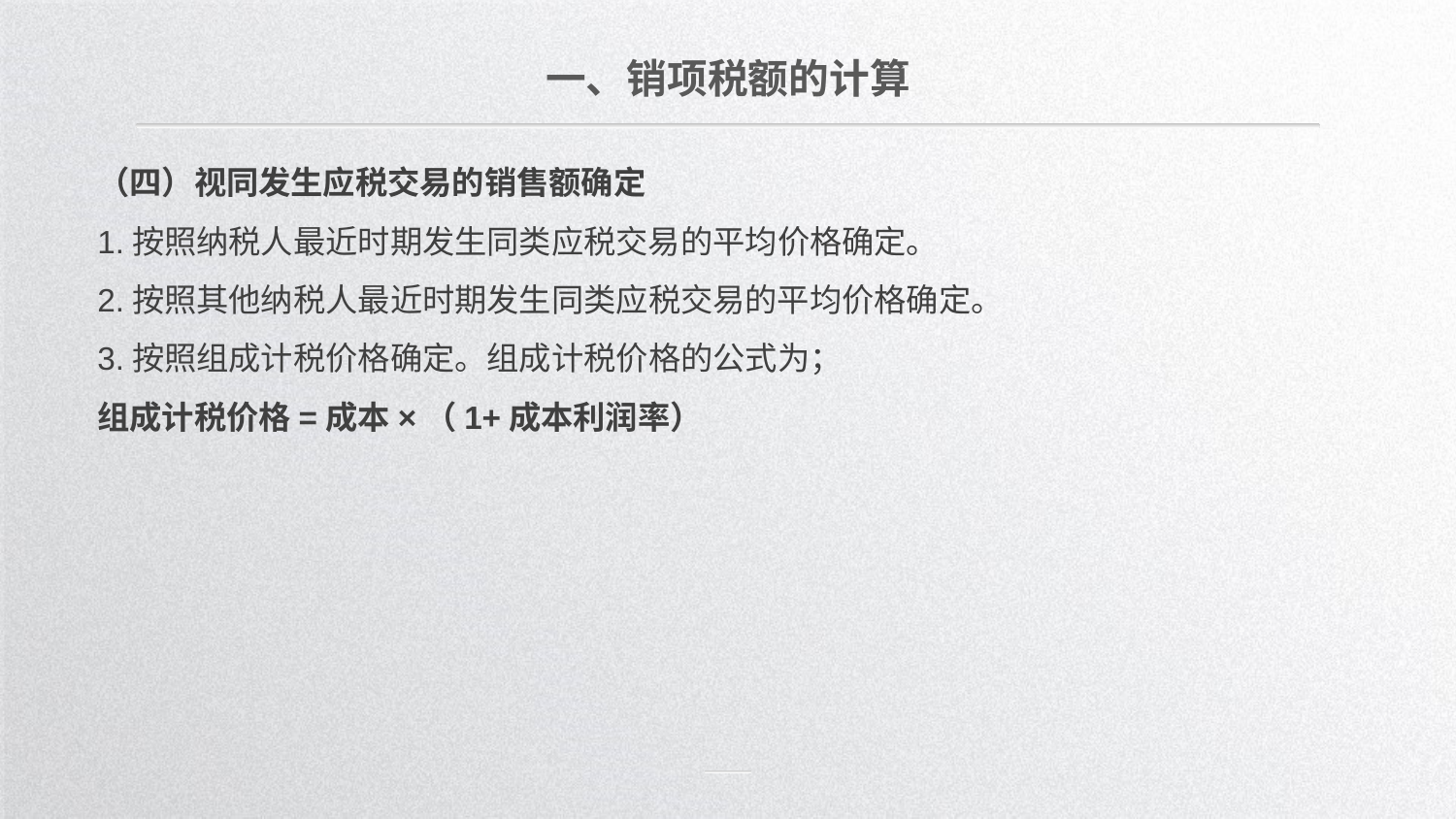

一、销项税额的计算
（四）视同发生应税交易的销售额确定
1.按照纳税人最近时期发生同类应税交易的平均价格确定。
2.按照其他纳税人最近时期发生同类应税交易的平均价格确定。
3.按照组成计税价格确定。组成计税价格的公式为；
组成计税价格=成本×（1+成本利润率）